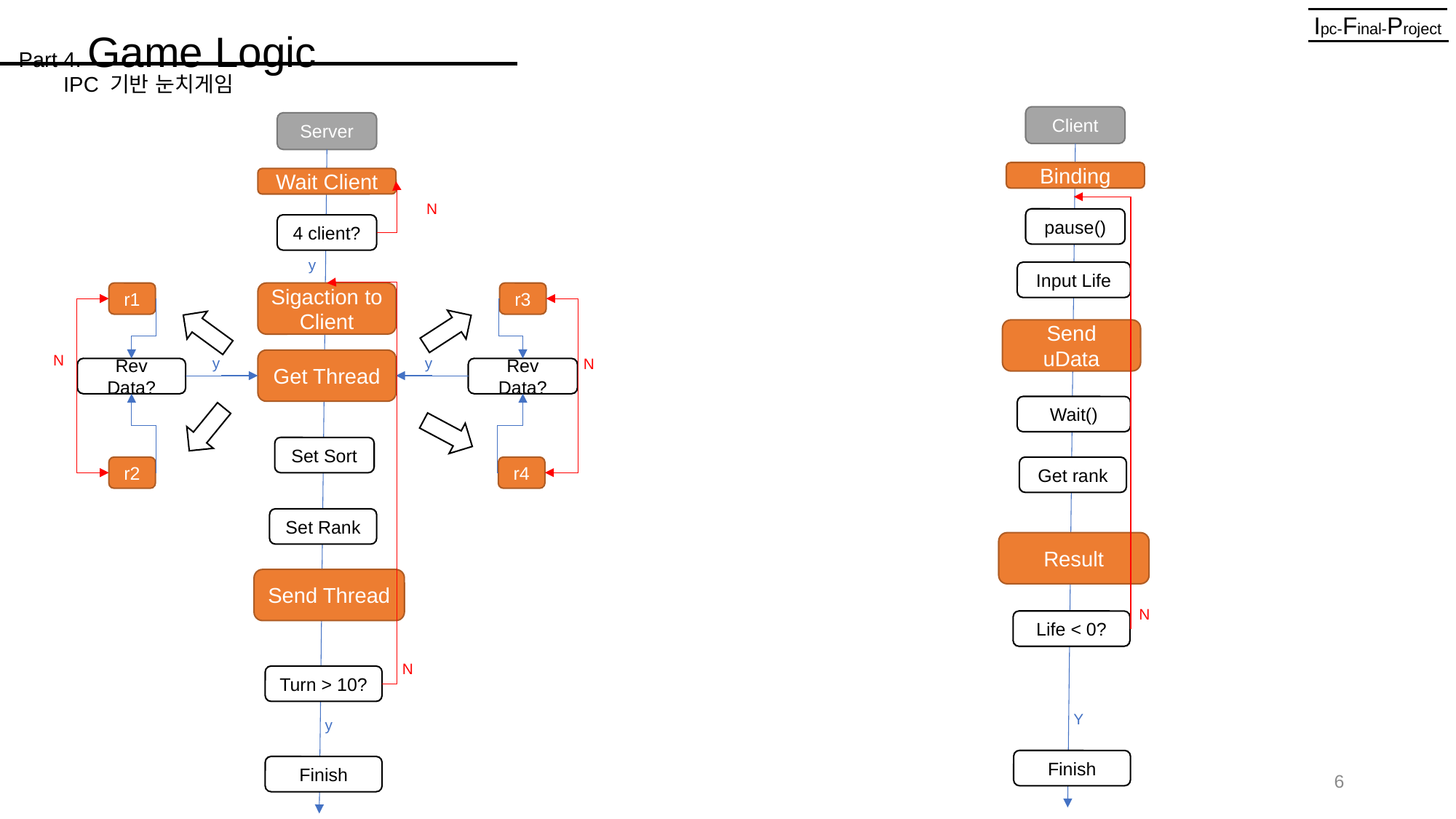

Part 4. Game Logic
Ipc-Final-Project
IPC 기반 눈치게임
Client
Server
Wait Client
N
4 client?
y
r1
Sigaction to Client
r3

N
y
y
N
Get Thread
Rev Data?
Rev Data?

Set Sort
r2
r4
Set Rank
Send Thread
N
Turn > 10?
y
Finish
Binding
pause()
Input Life
Send uData
Wait()
Get rank
Result
N
Life < 0?
Y
Finish
6